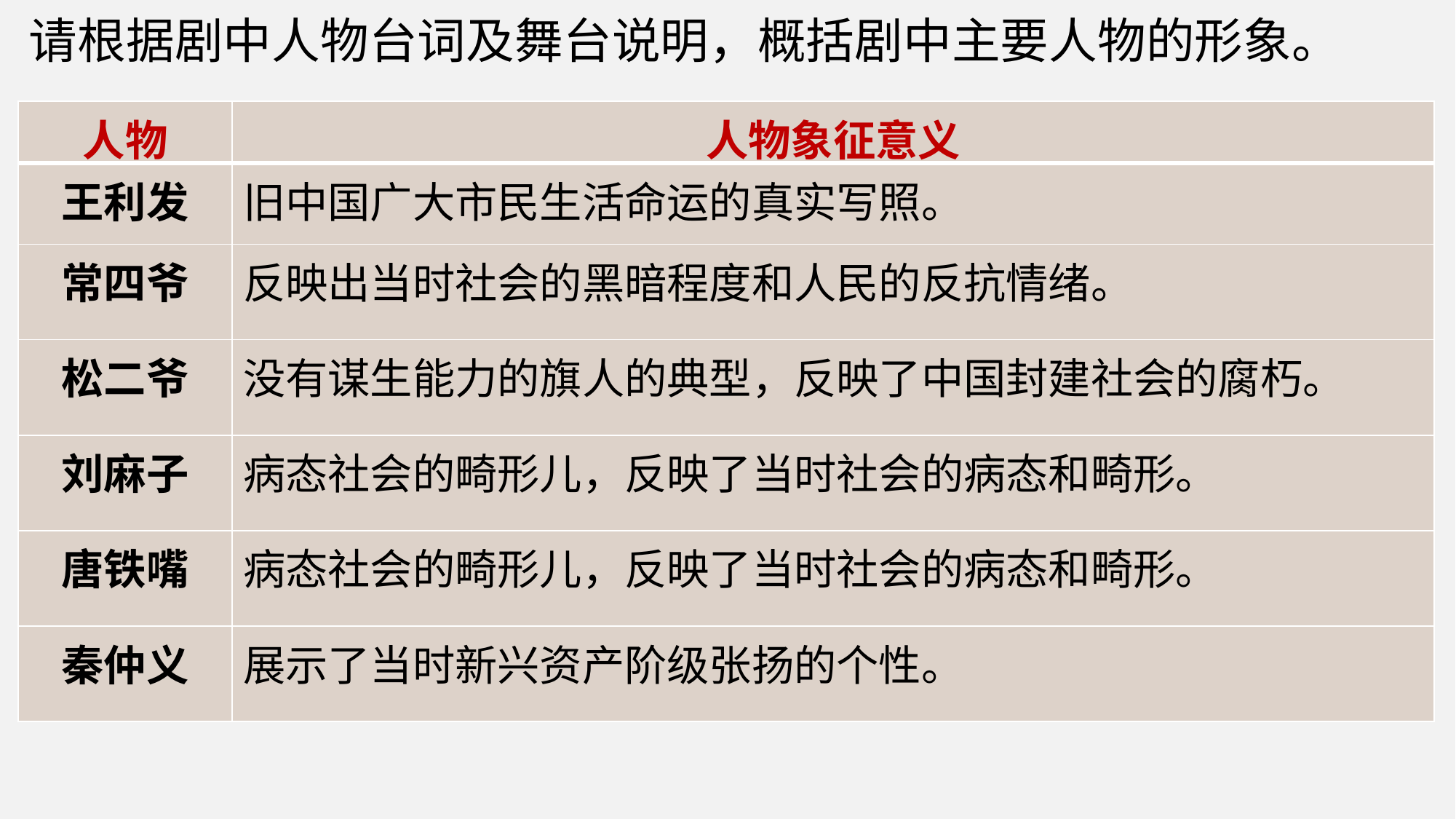

请根据剧中人物台词及舞台说明，概括剧中主要人物的形象。

| 人物 | 人物象征意义 |
| --- | --- |
| 王利发 | 旧中国广大市民生活命运的真实写照。 |
| 常四爷 | 反映出当时社会的黑暗程度和人民的反抗情绪。 |
| 松二爷 | 没有谋生能力的旗人的典型，反映了中国封建社会的腐朽。 |
| 刘麻子 | 病态社会的畸形儿，反映了当时社会的病态和畸形。 |
| 唐铁嘴 | 病态社会的畸形儿，反映了当时社会的病态和畸形。 |
| 秦仲义 | 展示了当时新兴资产阶级张扬的个性。 |